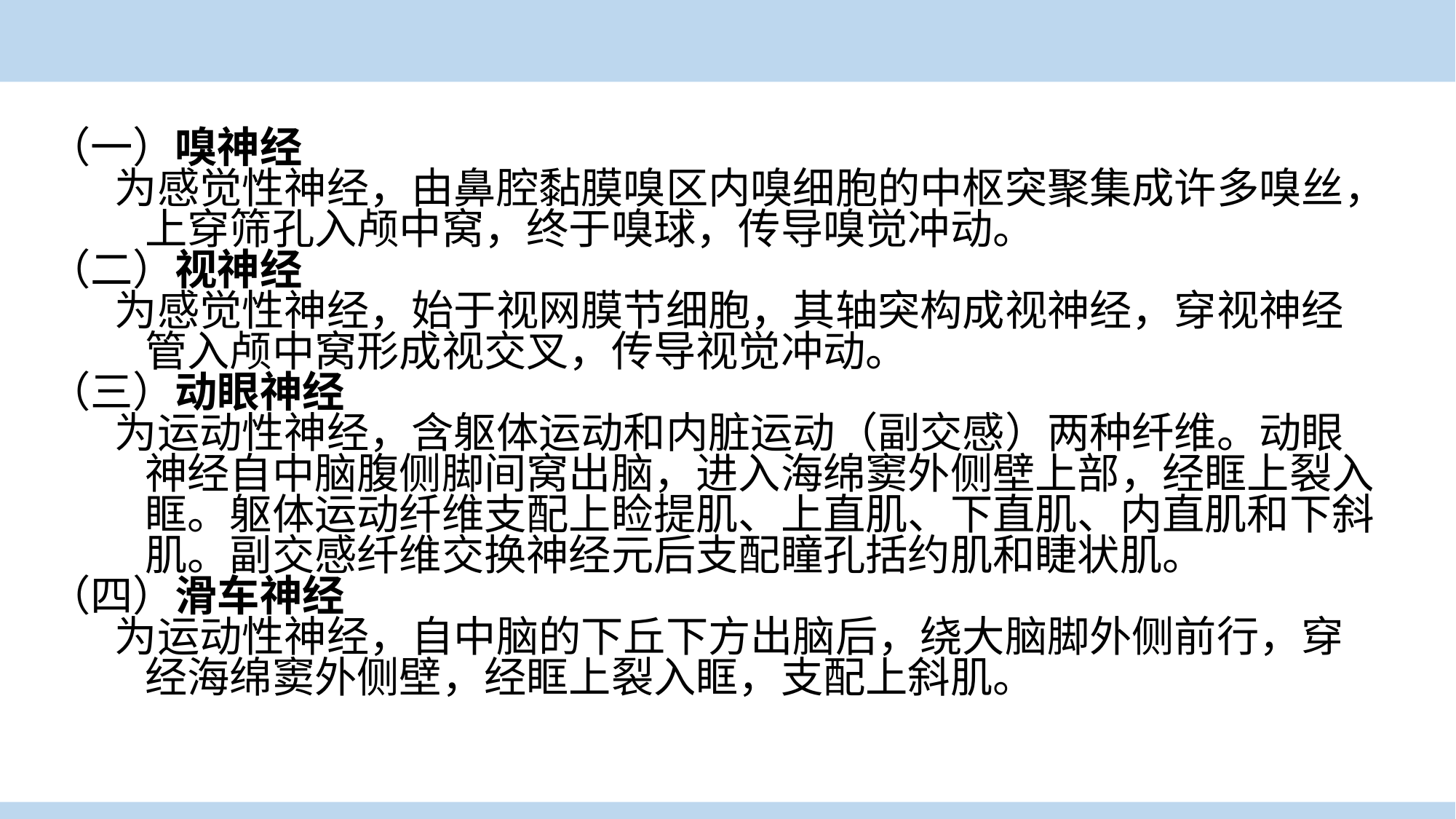

（一）嗅神经
      为感觉性神经，由鼻腔黏膜嗅区内嗅细胞的中枢突聚集成许多嗅丝，上穿筛孔入颅中窝，终于嗅球，传导嗅觉冲动。
（二）视神经
      为感觉性神经，始于视网膜节细胞，其轴突构成视神经，穿视神经管入颅中窝形成视交叉，传导视觉冲动。
（三）动眼神经
      为运动性神经，含躯体运动和内脏运动（副交感）两种纤维。动眼神经自中脑腹侧脚间窝出脑，进入海绵窦外侧壁上部，经眶上裂入眶。躯体运动纤维支配上睑提肌、上直肌、下直肌、内直肌和下斜肌。副交感纤维交换神经元后支配瞳孔括约肌和睫状肌。
（四）滑车神经
      为运动性神经，自中脑的下丘下方出脑后，绕大脑脚外侧前行，穿经海绵窦外侧壁，经眶上裂入眶，支配上斜肌。